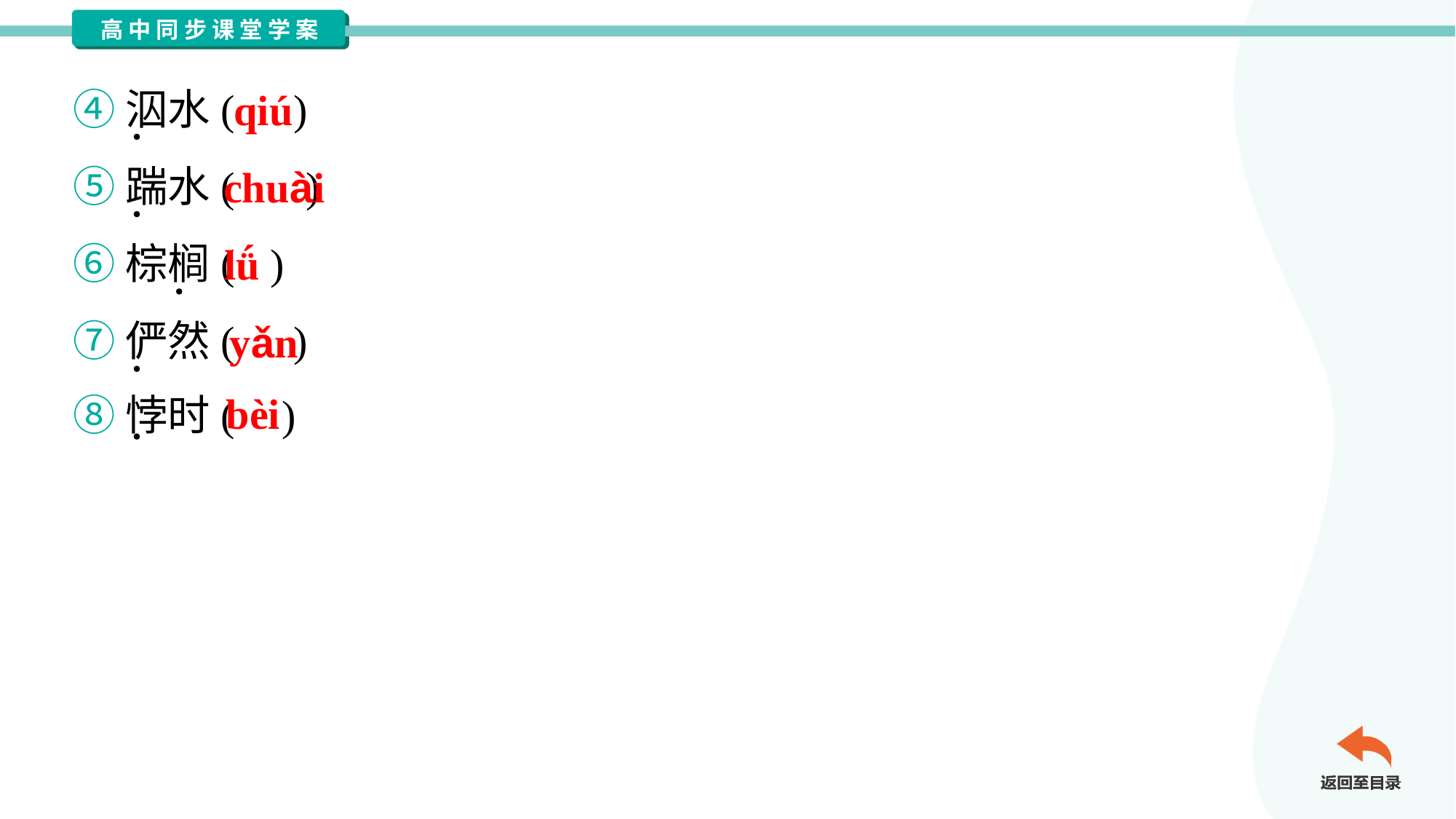

④泅水(     )
⑤踹水(      )
⑥棕榈(   )
⑦俨然(     )
⑧悖时(    )
qiú
chuài

lǘ

yǎn

bèi